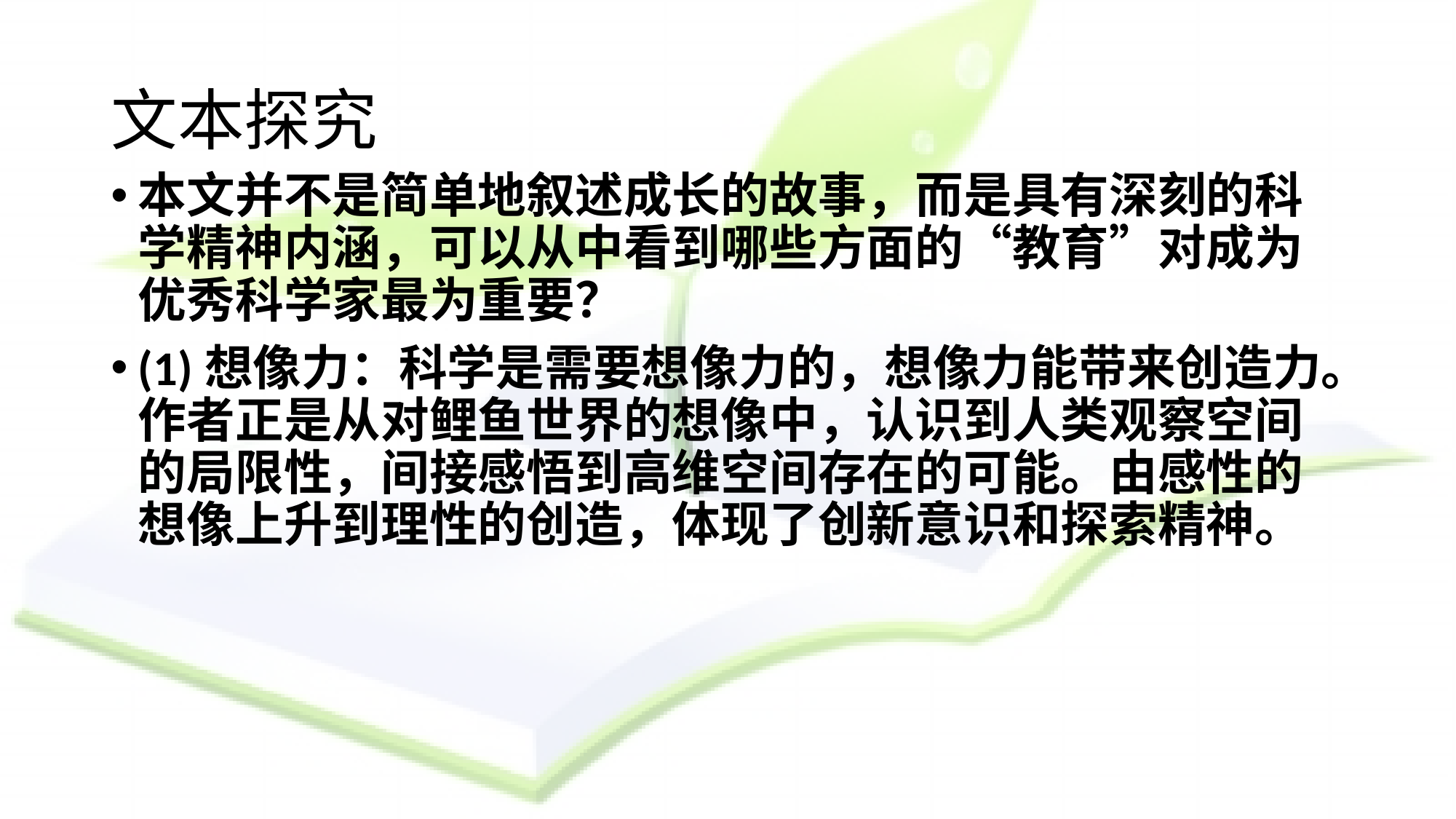

# 文本探究
本文并不是简单地叙述成长的故事，而是具有深刻的科学精神内涵，可以从中看到哪些方面的“教育”对成为优秀科学家最为重要？
(1)想像力：科学是需要想像力的，想像力能带来创造力。作者正是从对鲤鱼世界的想像中，认识到人类观察空间的局限性，间接感悟到高维空间存在的可能。由感性的想像上升到理性的创造，体现了创新意识和探索精神。